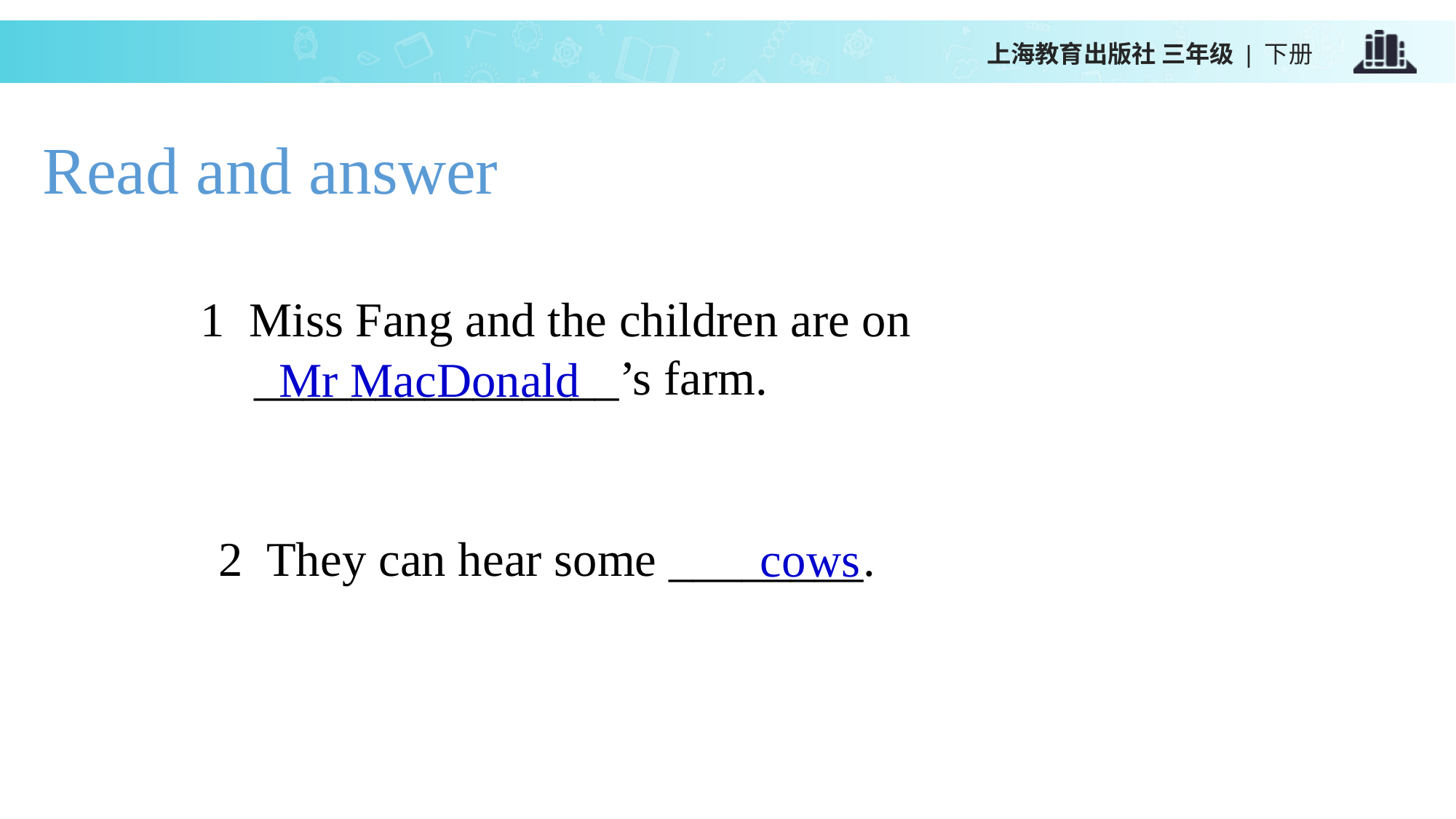

上海教育出版社 三年级 | 下册
Read and answer
1  Miss Fang and the children are on _______________’s farm.
Mr MacDonald
2  They can hear some ________.
cows